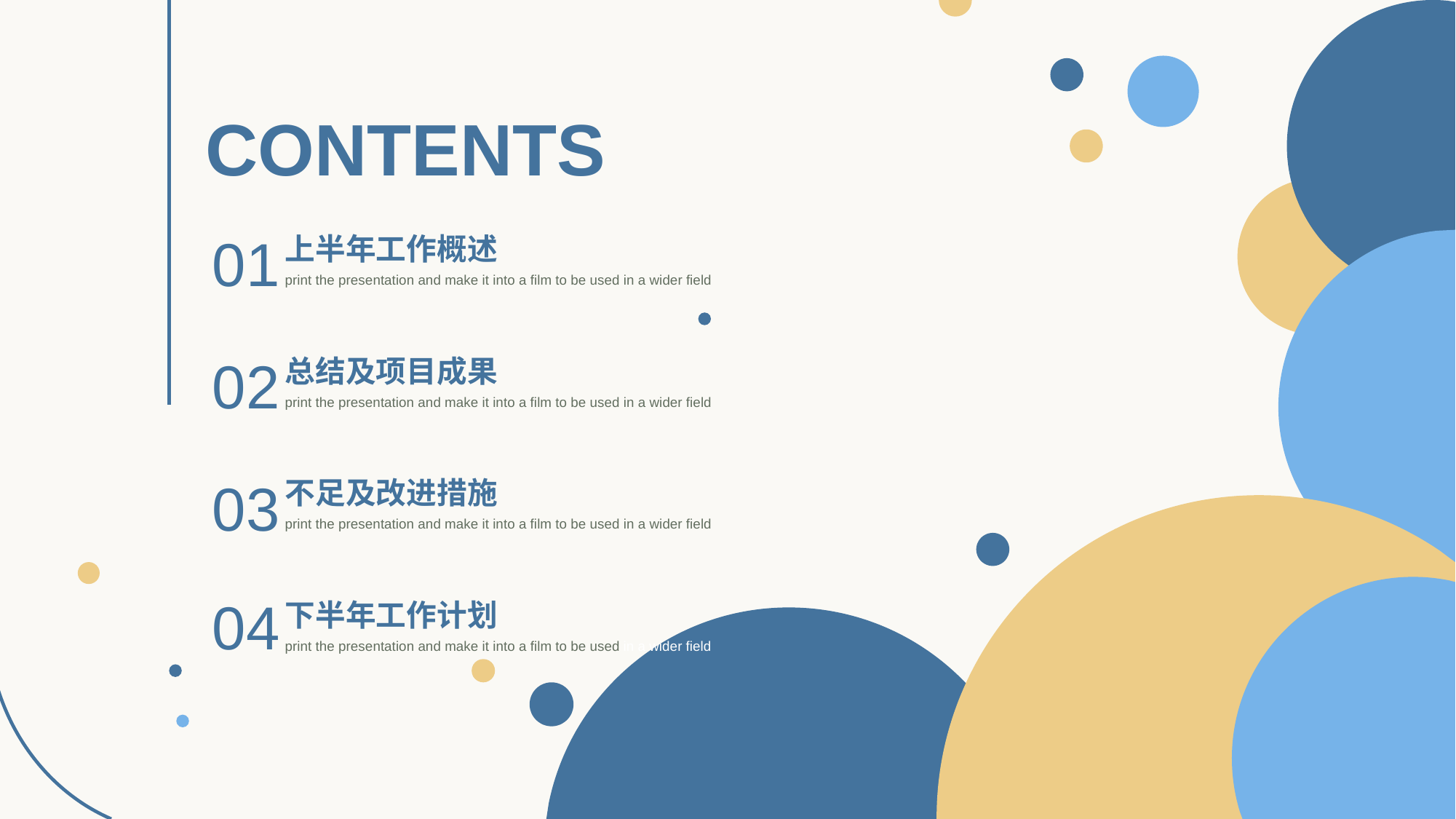

CONTENTS

01
上半年工作概述

print the presentation and make it into a film to be used in a wider field

02
总结及项目成果
print the presentation and make it into a film to be used in a wider field

03
不足及改进措施

print the presentation and make it into a film to be used in a wider field

04

下半年工作计划

print the presentation and make it into a film to be used in a wider field